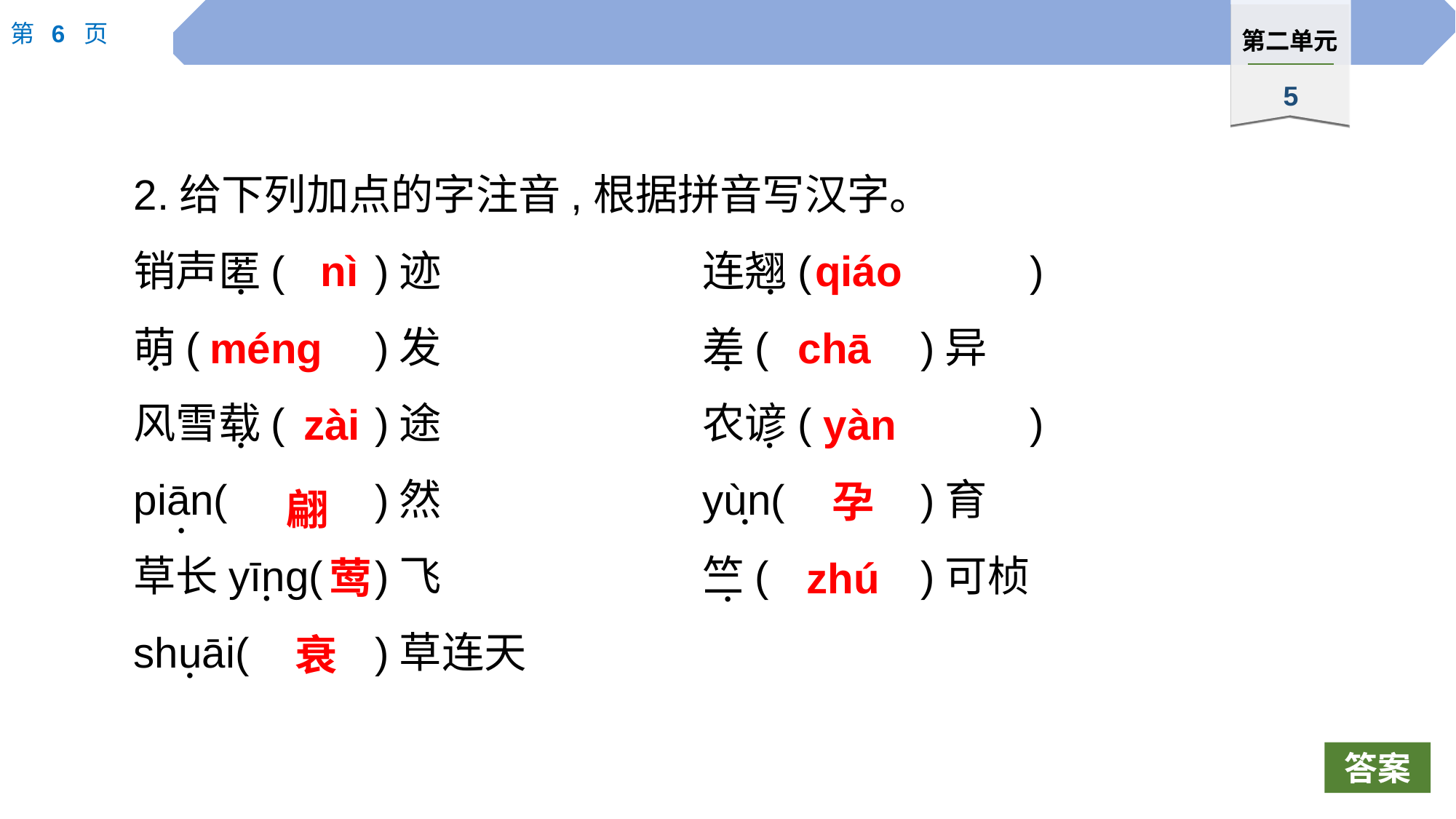

2.给下列加点的字注音,根据拼音写汉字。
销声匿(	)迹　　　　	连翘(		)
萌(   		)发			差(		)异
风雪载(	)途			农谚(		)
piān(		)然			yùn(		)育
草长yīng(	)飞			竺(		)可桢
shuāi(		)草连天
nì
qiáo
·
·
méng
chā
·
·
zài
yàn
·
·
孕
翩
·
·
莺
zhú
·
·
衰
·
答案